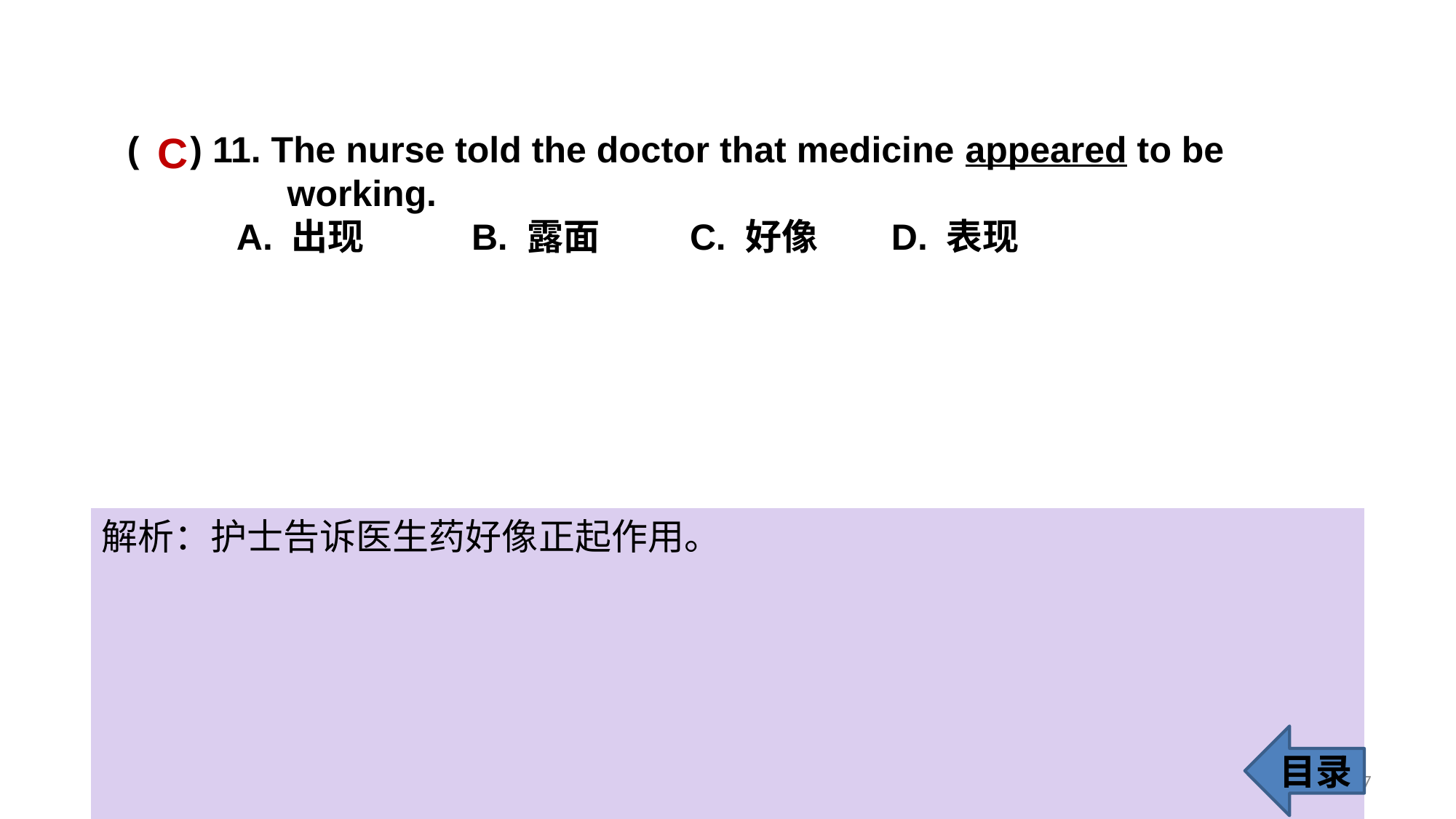

C
(     ) 11. The nurse told the doctor that medicine appeared to be 	 	     working.
	A. 出现	 B. 露面	 C. 好像 	D. 表现

解析：护士告诉医生药好像正起作用。
目录
17